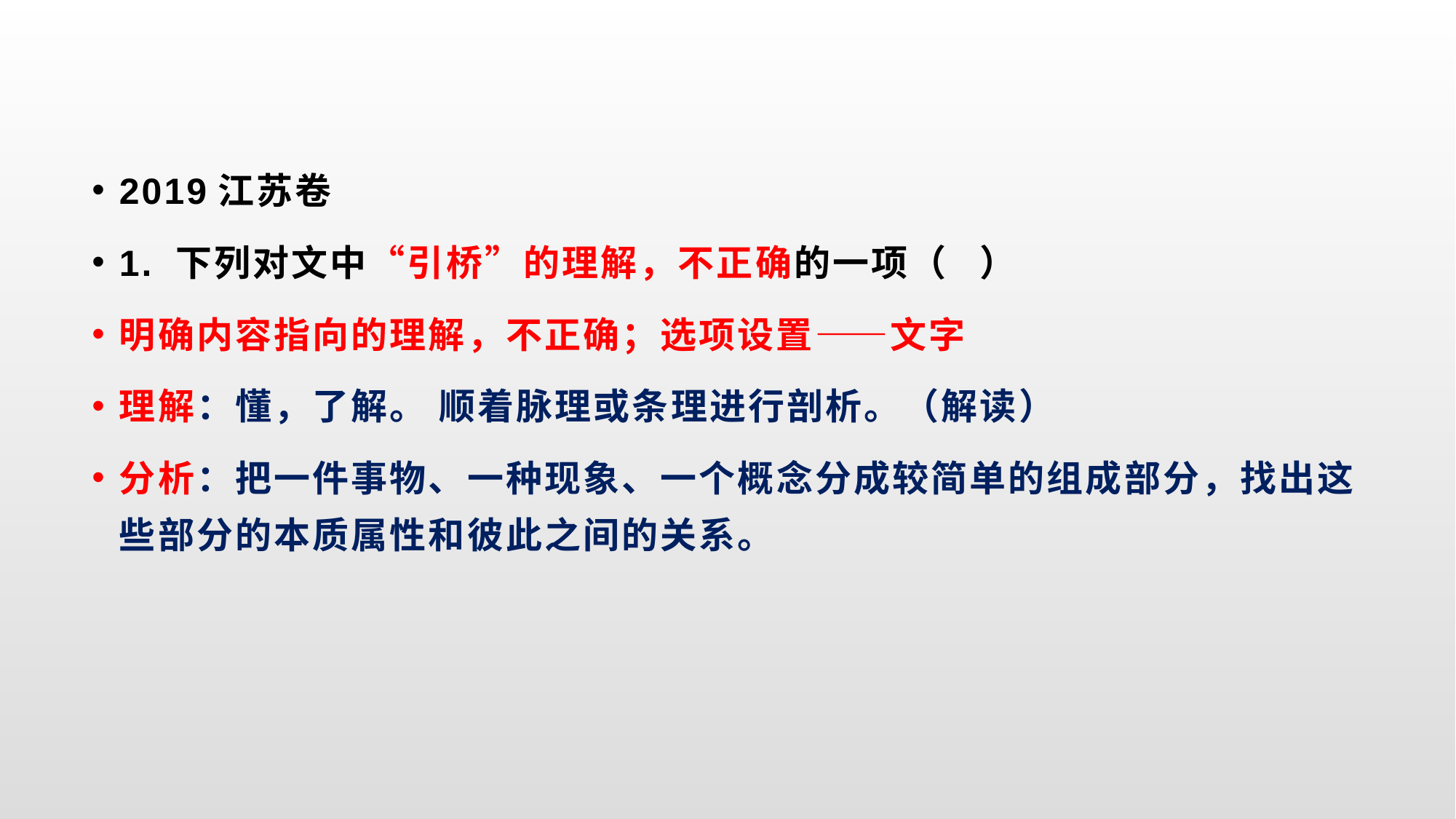

#
2019江苏卷
1. 下列对文中“引桥”的理解，不正确的一项（   ）
明确内容指向的理解，不正确；选项设置——文字
理解：懂，了解。 顺着脉理或条理进行剖析。（解读）
分析：把一件事物、一种现象、一个概念分成较简单的组成部分，找出这些部分的本质属性和彼此之间的关系。